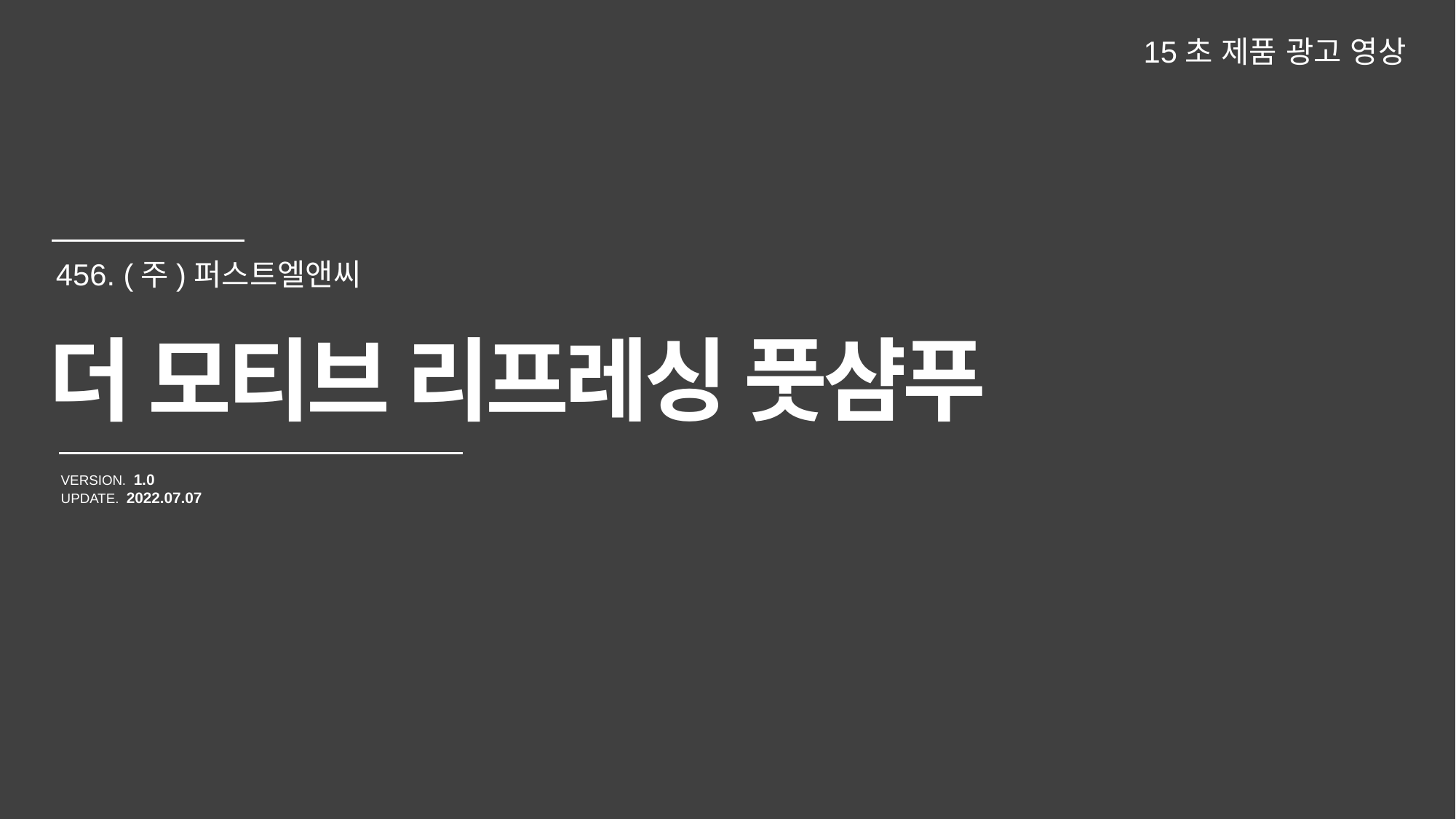

15초 제품 광고 영상
더 모티브 리프레싱 풋샴푸
VERSION.  1.0
UPDATE.  2022.07.07

456. (주)퍼스트엘앤씨